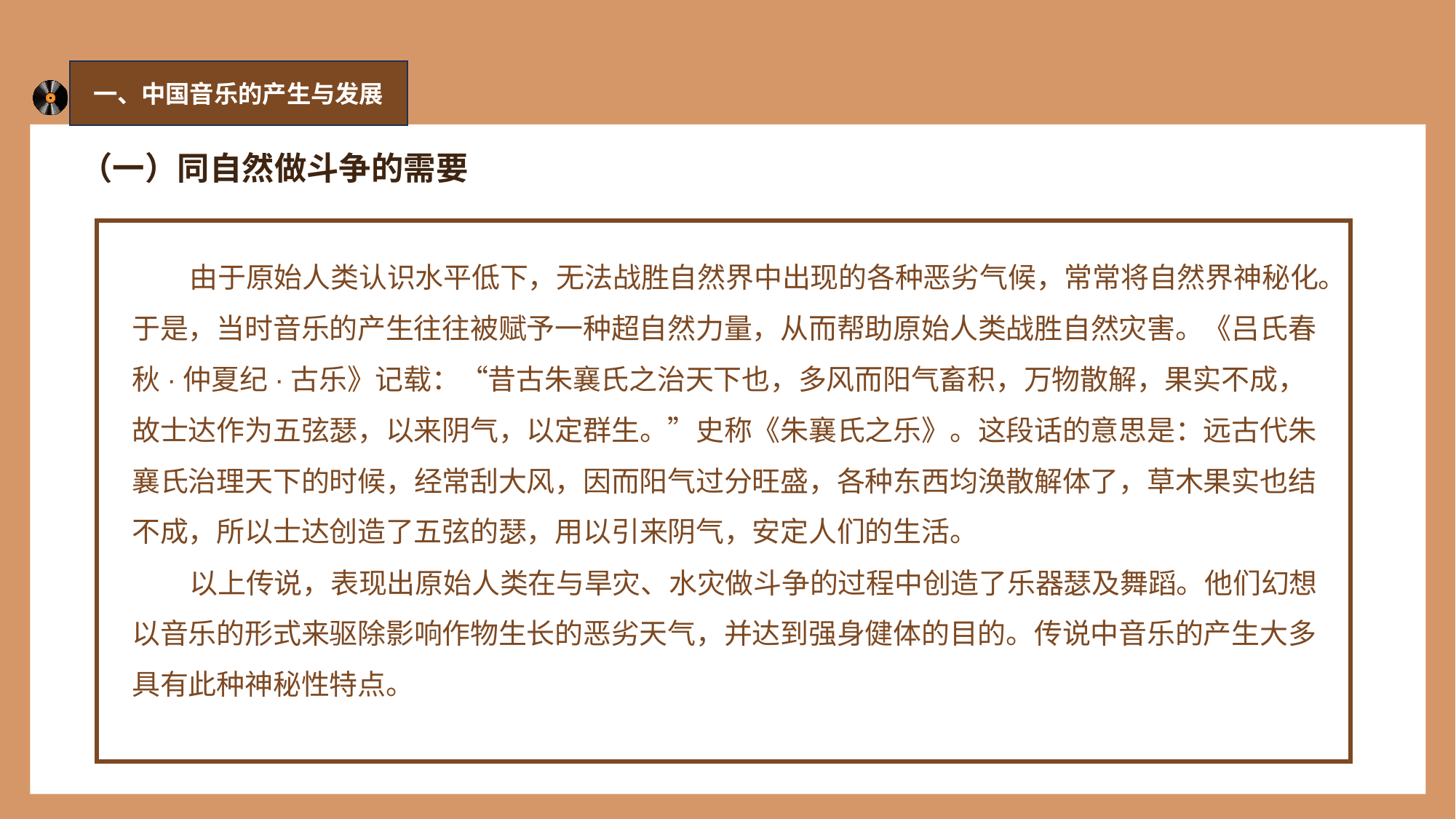

一、中国音乐的产生与发展
（一）同自然做斗争的需要

        由于原始人类认识水平低下，无法战胜自然界中出现的各种恶劣气候，常常将自然界神秘化。于是，当时音乐的产生往往被赋予一种超自然力量，从而帮助原始人类战胜自然灾害。《吕氏春秋·仲夏纪·古乐》记载：“昔古朱襄氏之治天下也，多风而阳气畜积，万物散解，果实不成，故士达作为五弦瑟，以来阴气，以定群生。”史称《朱襄氏之乐》。这段话的意思是：远古代朱襄氏治理天下的时候，经常刮大风，因而阳气过分旺盛，各种东西均涣散解体了，草木果实也结不成，所以士达创造了五弦的瑟，用以引来阴气，安定人们的生活。
        以上传说，表现出原始人类在与旱灾、水灾做斗争的过程中创造了乐器瑟及舞蹈。他们幻想以音乐的形式来驱除影响作物生长的恶劣天气，并达到强身健体的目的。传说中音乐的产生大多具有此种神秘性特点。